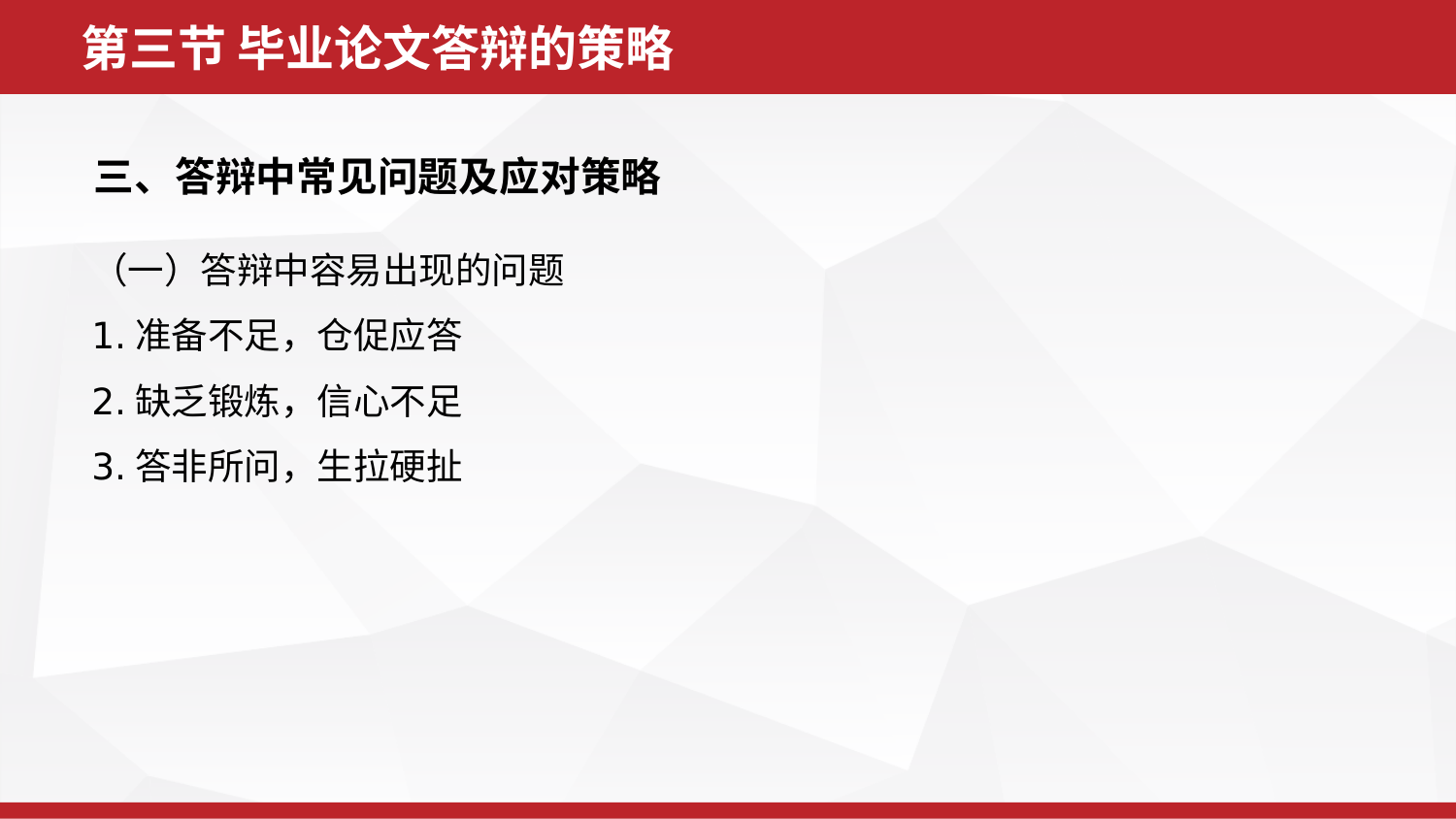

第三节 毕业论文答辩的策略
三、答辩中常见问题及应对策略
（一）答辩中容易出现的问题
1.准备不足，仓促应答
2.缺乏锻炼，信心不足
3.答非所问，生拉硬扯